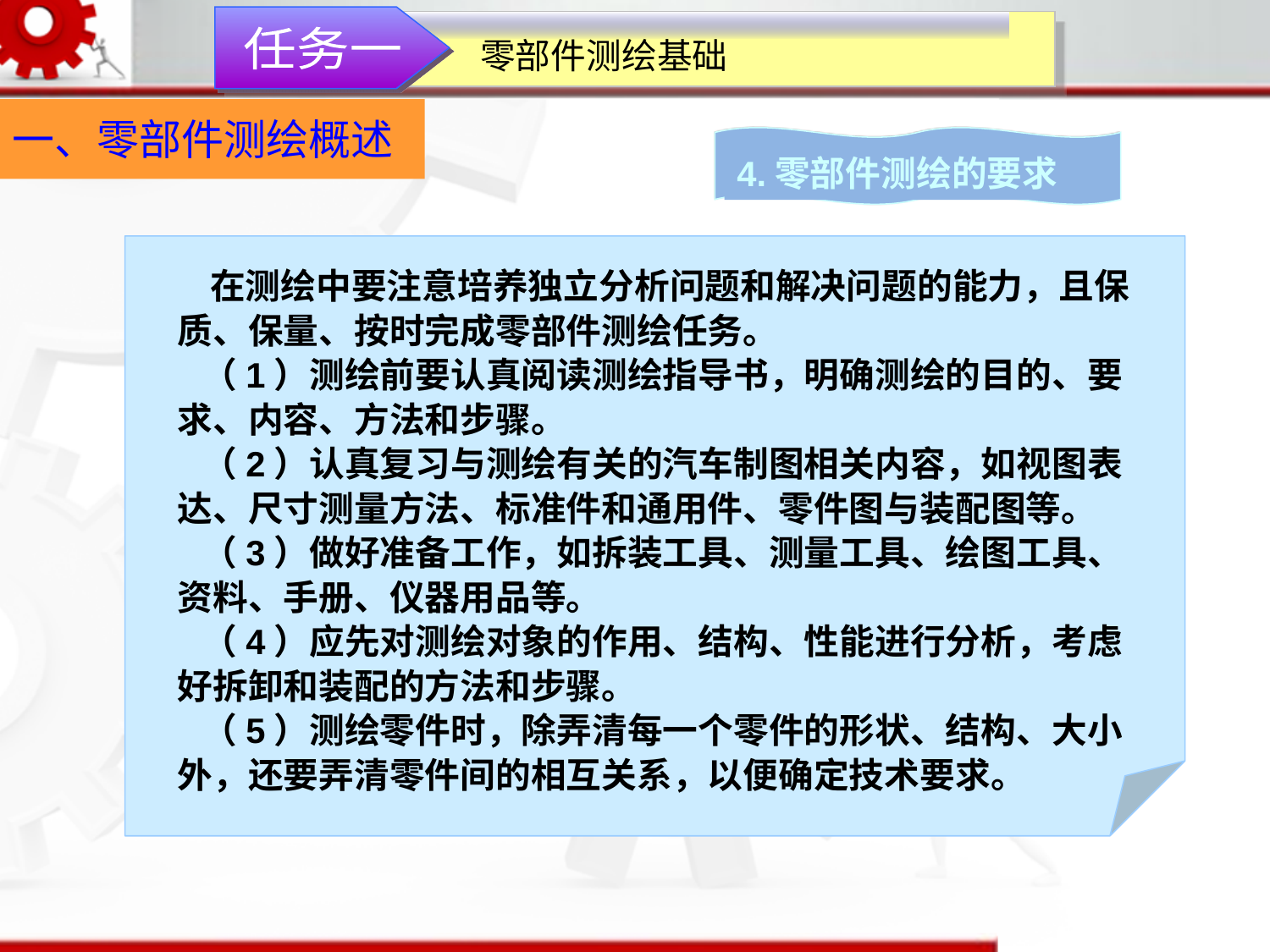

任务一
零部件测绘基础
一、零部件测绘概述

4.零部件测绘的要求

   在测绘中要注意培养独立分析问题和解决问题的能力，且保质、保量、按时完成零部件测绘任务。
  （1）测绘前要认真阅读测绘指导书，明确测绘的目的、要求、内容、方法和步骤。
  （2）认真复习与测绘有关的汽车制图相关内容，如视图表达、尺寸测量方法、标准件和通用件、零件图与装配图等。
  （3）做好准备工作，如拆装工具、测量工具、绘图工具、资料、手册、仪器用品等。
  （4）应先对测绘对象的作用、结构、性能进行分析，考虑好拆卸和装配的方法和步骤。
  （5）测绘零件时，除弄清每一个零件的形状、结构、大小外，还要弄清零件间的相互关系，以便确定技术要求。